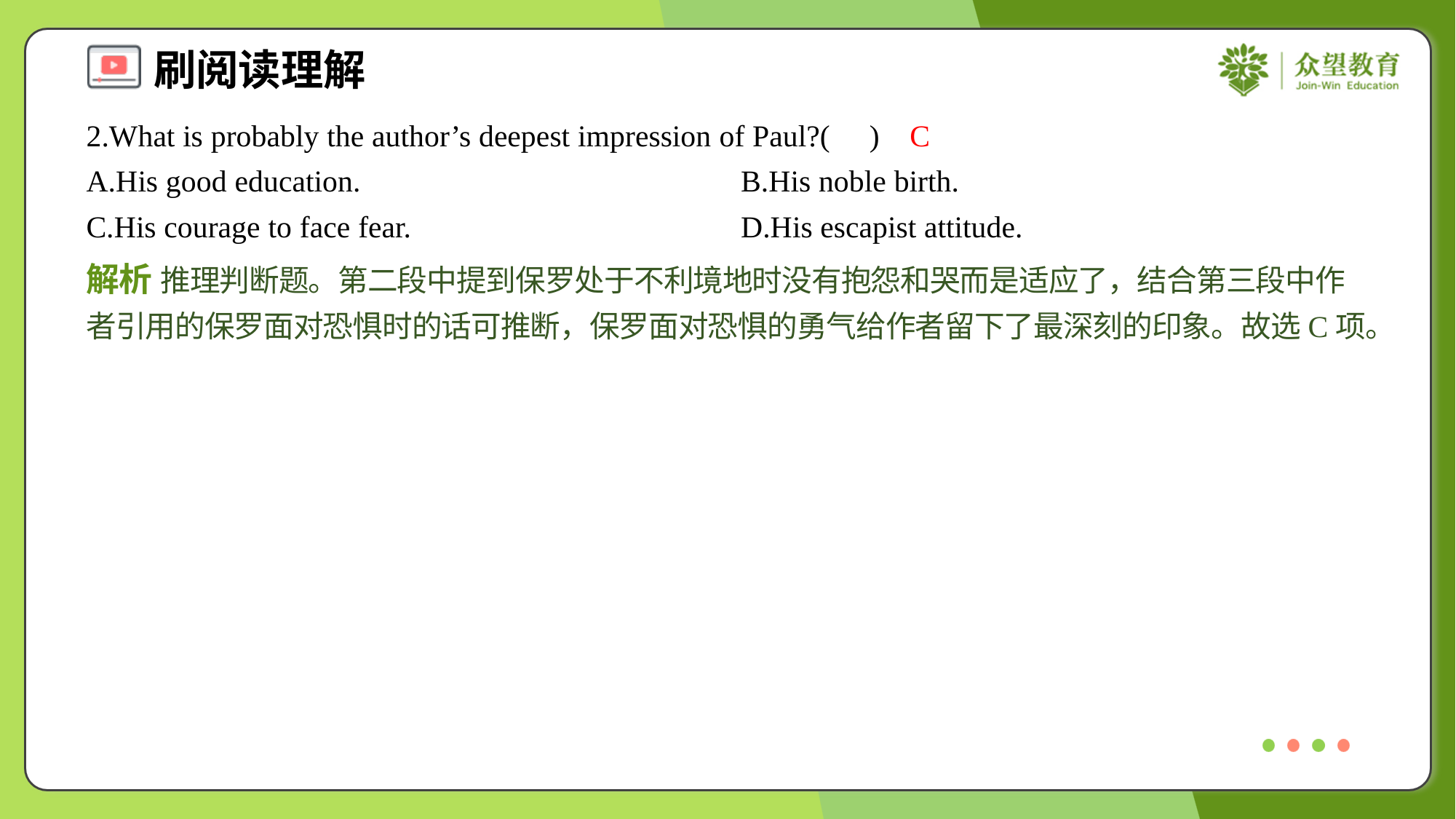

2.What is probably the author’s deepest impression of Paul?(     )
C
A.His good education.	B.His noble birth.
C.His courage to face fear.	D.His escapist attitude.
解析 推理判断题。第二段中提到保罗处于不利境地时没有抱怨和哭而是适应了，结合第三段中作者引用的保罗面对恐惧时的话可推断，保罗面对恐惧的勇气给作者留下了最深刻的印象。故选C项。